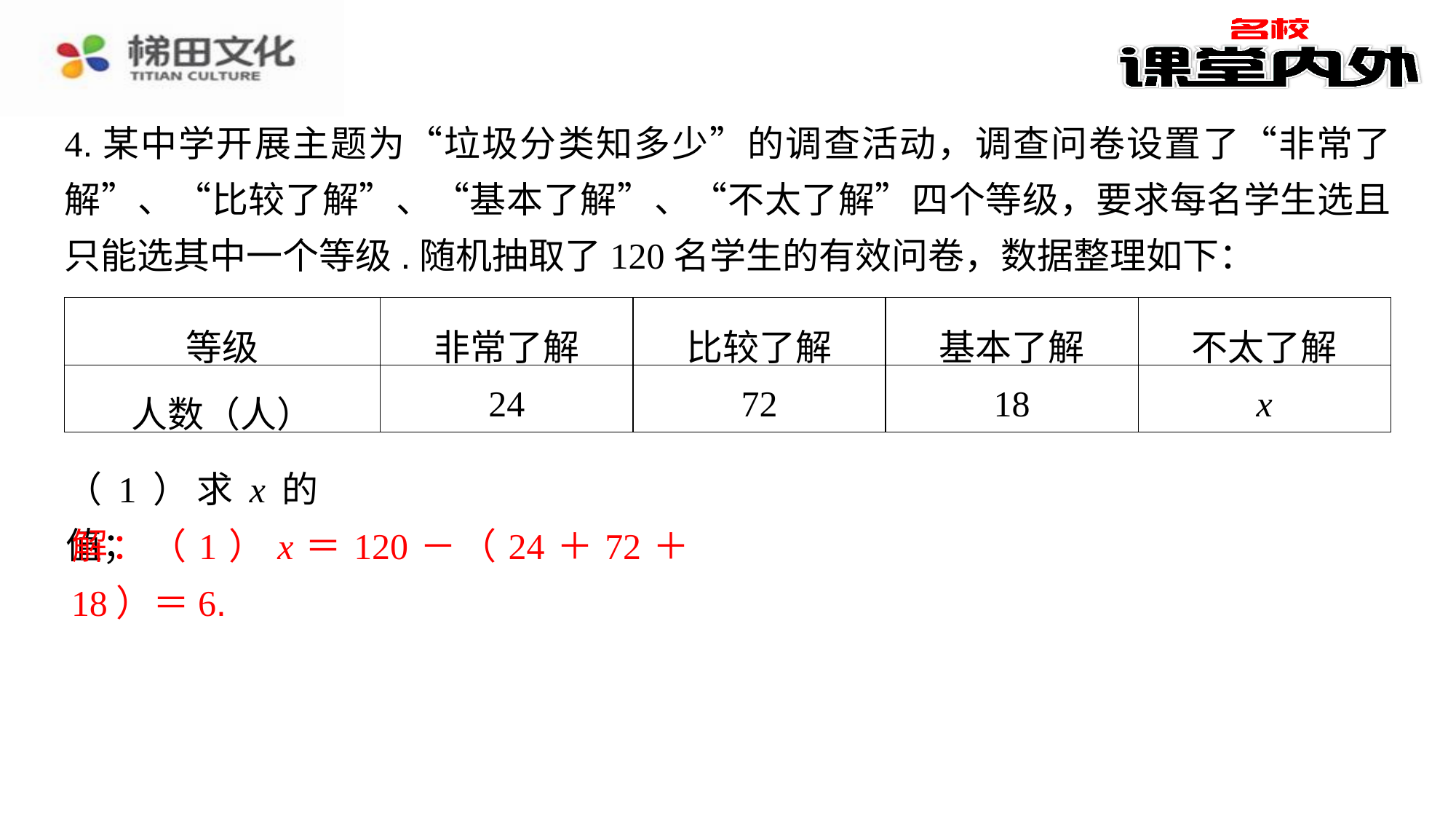

4.某中学开展主题为“垃圾分类知多少”的调查活动，调查问卷设置了“非常了解”、“比较了解”、“基本了解”、“不太了解”四个等级，要求每名学生选且只能选其中一个等级.随机抽取了120名学生的有效问卷，数据整理如下：
| 等级 | 非常了解 | 比较了解 | 基本了解 | 不太了解 |
| --- | --- | --- | --- | --- |
| 人数（人） | 24 | 72 | 18 | x |
（1）求x的值；
解：（1）x＝120－（24＋72＋18）＝6.